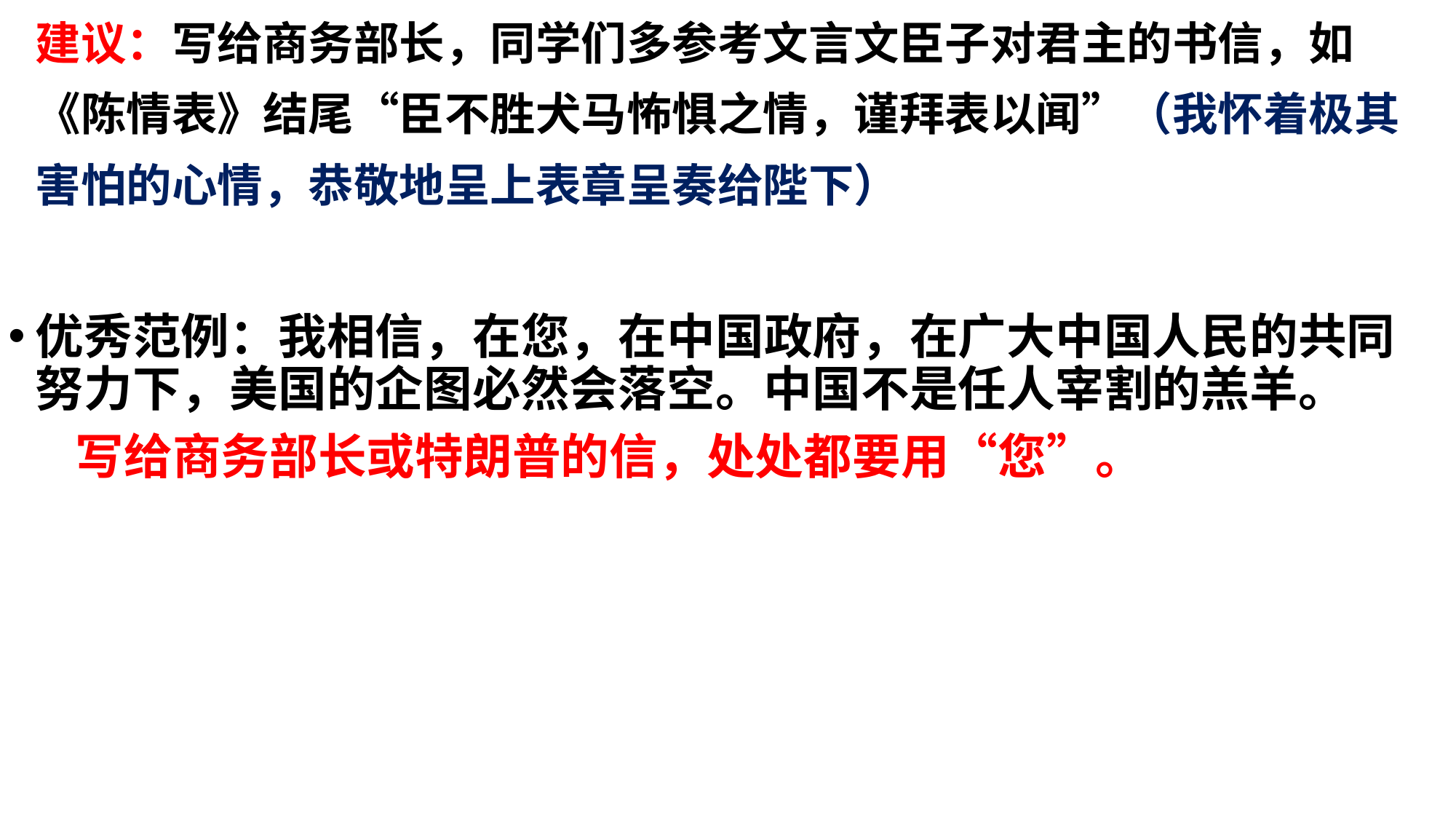

建议：写给商务部长，同学们多参考文言文臣子对君主的书信，如《陈情表》结尾“臣不胜犬马怖惧之情，谨拜表以闻”（我怀着极其害怕的心情，恭敬地呈上表章呈奏给陛下）

优秀范例：我相信，在您，在中国政府，在广大中国人民的共同努力下，美国的企图必然会落空。中国不是任人宰割的羔羊。
     写给商务部长或特朗普的信，处处都要用“您”。